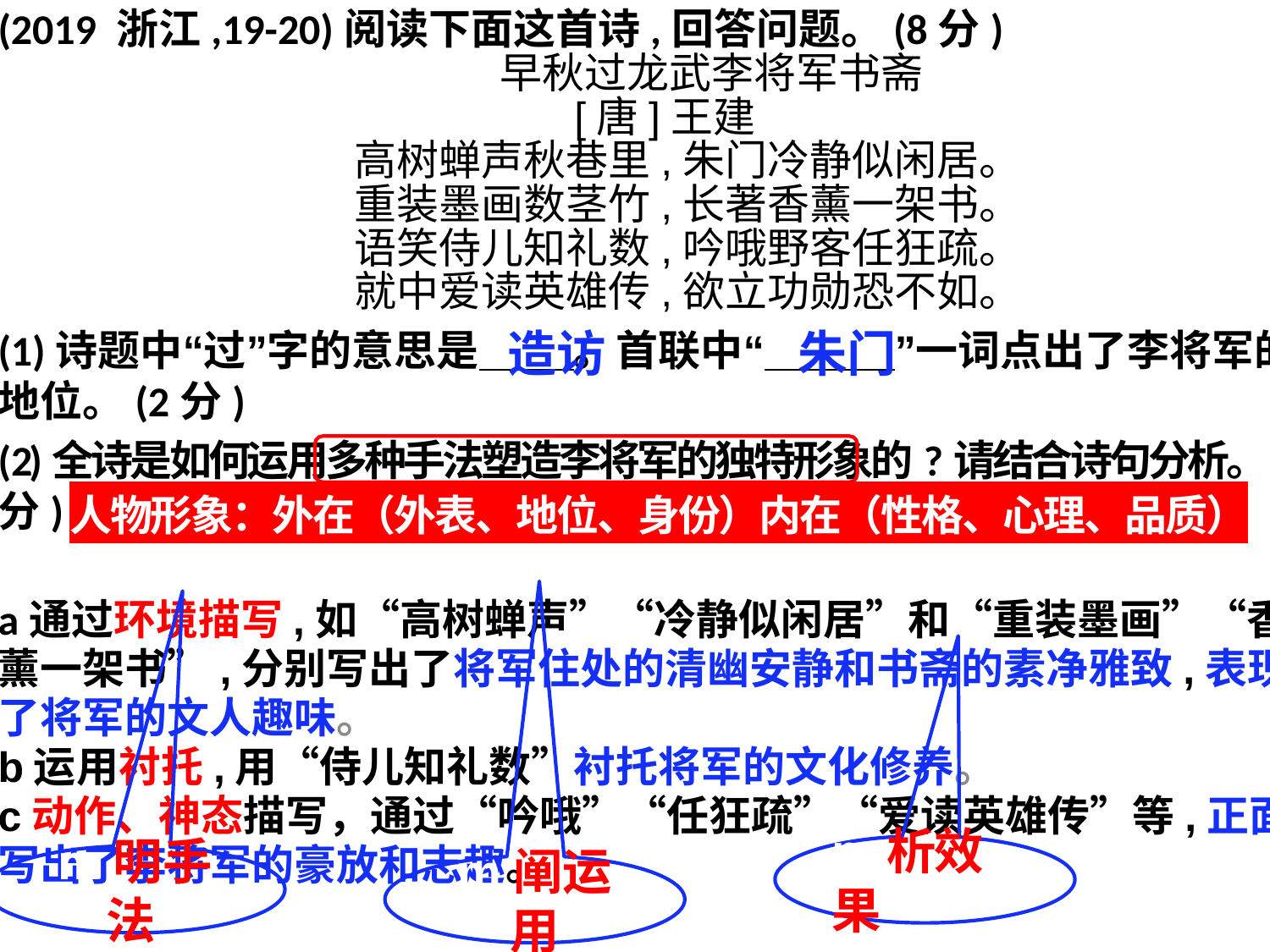

(2019 浙江,19-20)阅读下面这首诗,回答问题。(8分)
              早秋过龙武李将军书斋
 [唐]王建
     高树蝉声秋巷里,朱门冷静似闲居。
     重装墨画数茎竹,长著香薰一架书。
     语笑侍儿知礼数,吟哦野客任狂疏。
     就中爱读英雄传,欲立功勋恐不如。
(1)诗题中“过”字的意思是        。首联中“           ”一词点出了李将军的地位。(2分)
(2)全诗是如何运用多种手法塑造李将军的独特形象的?请结合诗句分析。(6分)

a通过环境描写,如“高树蝉声”“冷静似闲居”和“重装墨画”“香薰一架书”,分别写出了将军住处的清幽安静和书斋的素净雅致,表现了将军的文人趣味。
b运用衬托,用“侍儿知礼数”衬托将军的文化修养。
c动作、神态描写，通过“吟哦”“任狂疏”“爱读英雄传”等,正面写出了李将军的豪放和志趣。
造访
朱门

人物形象：外在（外表、地位、身份）内在（性格、心理、品质）
m析效果
m明手法
m阐运用